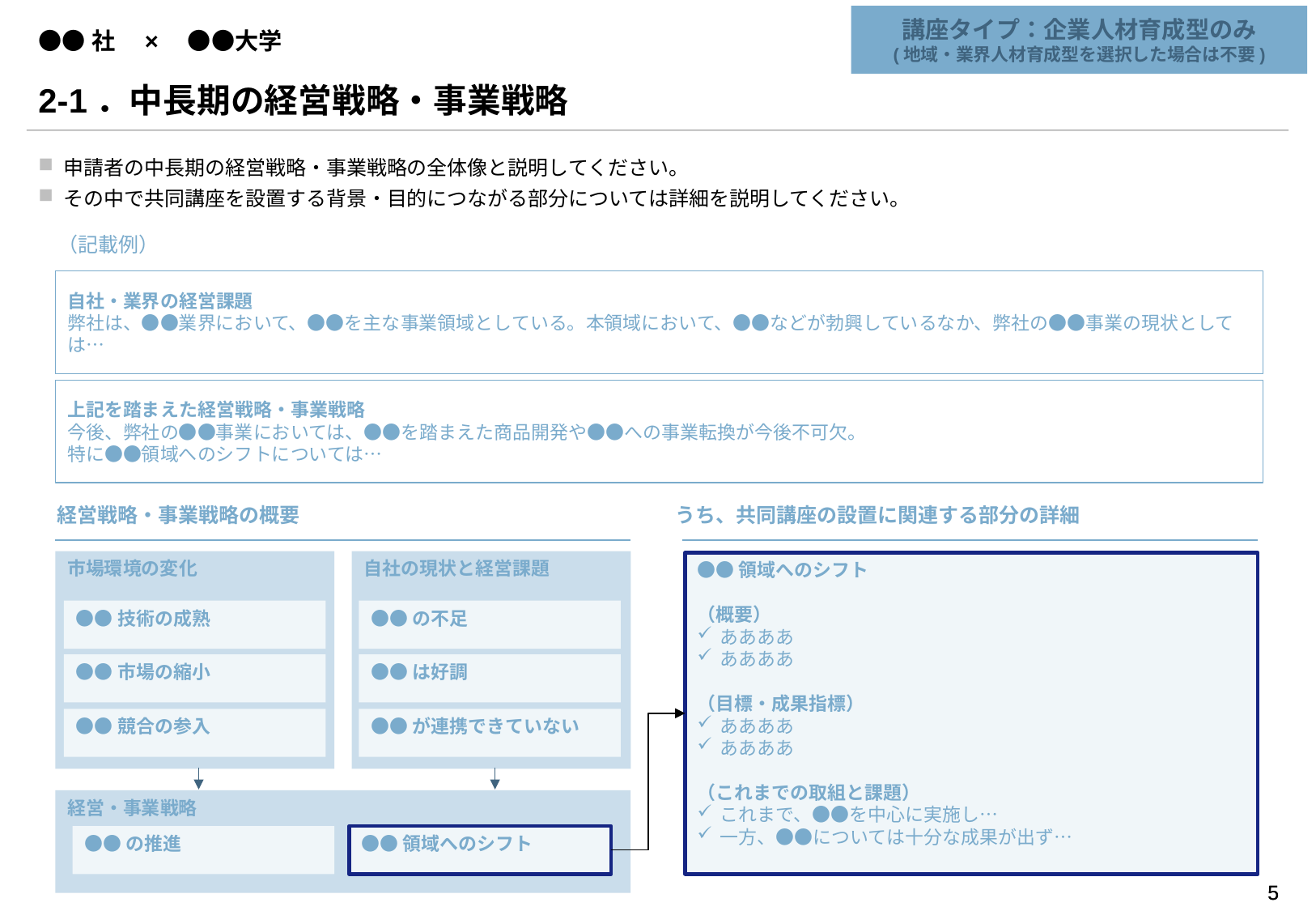

講座タイプ：企業人材育成型のみ
(地域・業界人材育成型を選択した場合は不要)
# ●●社　×　●●大学
2-1．中長期の経営戦略・事業戦略
申請者の中長期の経営戦略・事業戦略の全体像と説明してください。
その中で共同講座を設置する背景・目的につながる部分については詳細を説明してください。
（記載例）
自社・業界の経営課題
弊社は、●●業界において、●●を主な事業領域としている。本領域において、●●などが勃興しているなか、弊社の●●事業の現状としては…
上記を踏まえた経営戦略・事業戦略
今後、弊社の●●事業においては、●●を踏まえた商品開発や●●への事業転換が今後不可欠。
特に●●領域へのシフトについては…
経営戦略・事業戦略の概要
うち、共同講座の設置に関連する部分の詳細
市場環境の変化
自社の現状と経営課題
●●領域へのシフト

（概要）
ああああ
ああああ

（目標・成果指標）
ああああ
ああああ

（これまでの取組と課題）
これまで、●●を中心に実施し…
一方、●●については十分な成果が出ず…
●●技術の成熟
●●の不足
●●市場の縮小
●●は好調
●●競合の参入
●●が連携できていない
経営・事業戦略
●●の推進
●●領域へのシフト